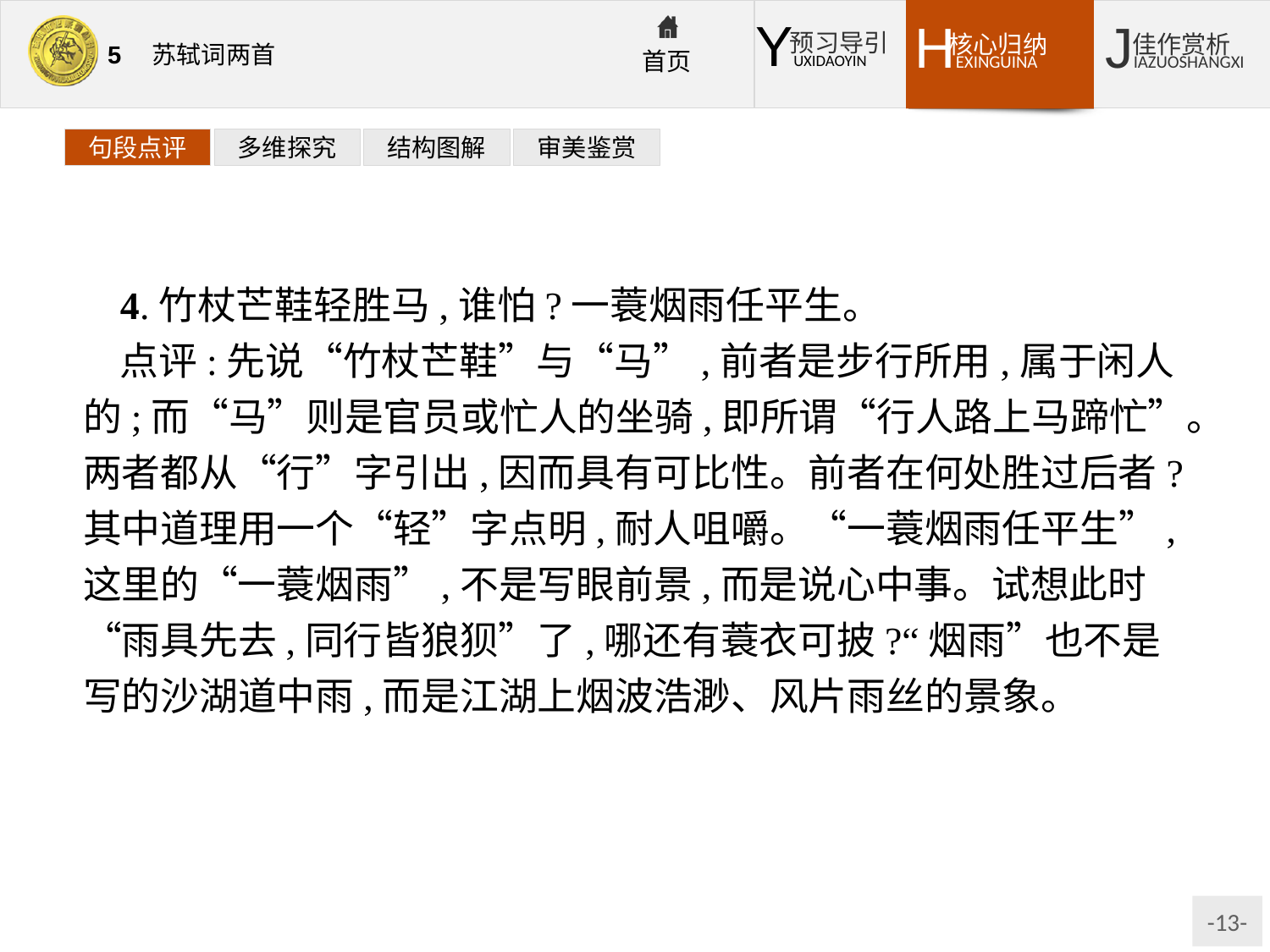

句段点评
多维探究
结构图解
审美鉴赏
4.竹杖芒鞋轻胜马,谁怕?一蓑烟雨任平生。
点评:先说“竹杖芒鞋”与“马”,前者是步行所用,属于闲人的;而“马”则是官员或忙人的坐骑,即所谓“行人路上马蹄忙”。两者都从“行”字引出,因而具有可比性。前者在何处胜过后者?其中道理用一个“轻”字点明,耐人咀嚼。“一蓑烟雨任平生”,这里的“一蓑烟雨”,不是写眼前景,而是说心中事。试想此时“雨具先去,同行皆狼狈”了,哪还有蓑衣可披?“烟雨”也不是写的沙湖道中雨,而是江湖上烟波浩渺、风片雨丝的景象。